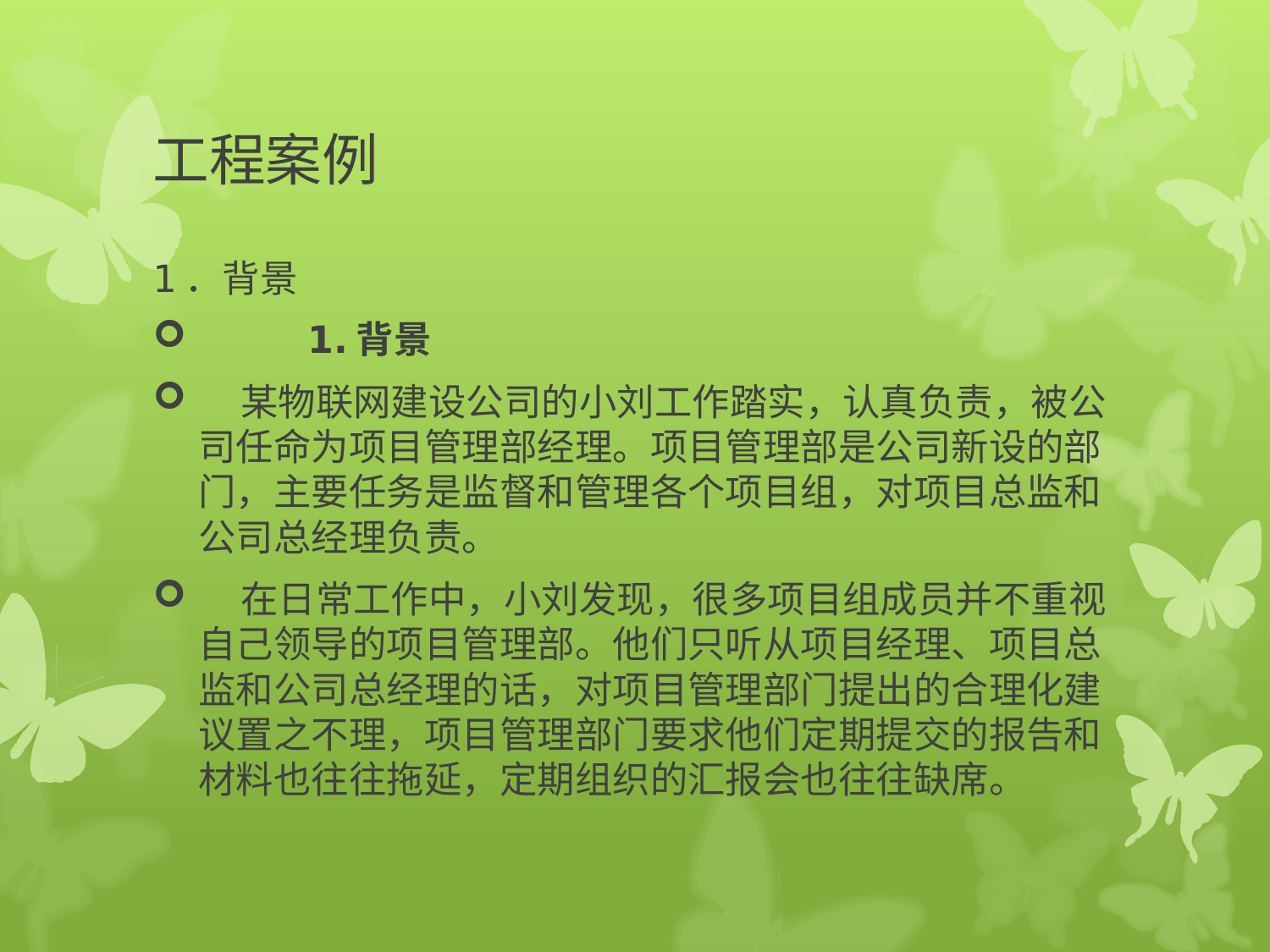

# 工程案例
1．背景
　　   1.背景
    某物联网建设公司的小刘工作踏实，认真负责，被公司任命为项目管理部经理。项目管理部是公司新设的部门，主要任务是监督和管理各个项目组，对项目总监和公司总经理负责。
    在日常工作中，小刘发现，很多项目组成员并不重视自己领导的项目管理部。他们只听从项目经理、项目总监和公司总经理的话，对项目管理部门提出的合理化建议置之不理，项目管理部门要求他们定期提交的报告和材料也往往拖延，定期组织的汇报会也往往缺席。